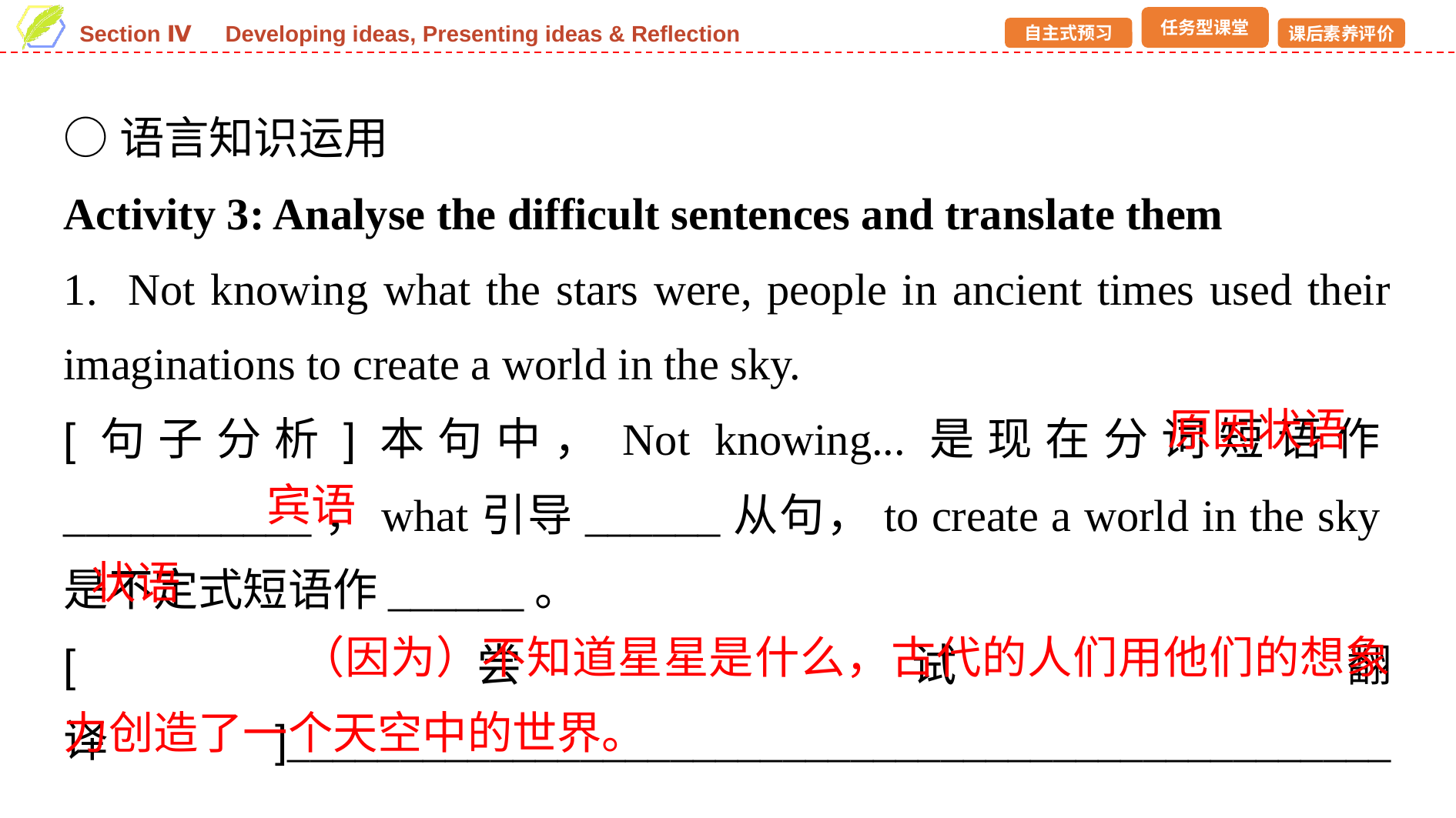

○语言知识运用
Activity 3: Analyse the difficult sentences and translate them
1.  Not knowing what the stars were, people in ancient times used their imaginations to create a world in the sky.
[句子分析]本句中，Not knowing...是现在分词短语作___________，what引导______从句，to create a world in the sky是不定式短语作______。
[尝试翻译]_________________________________________________ __________________________________
原因状语
宾语
状语
                     （因为）不知道星星是什么，古代的人们用他们的想象力创造了一个天空中的世界。